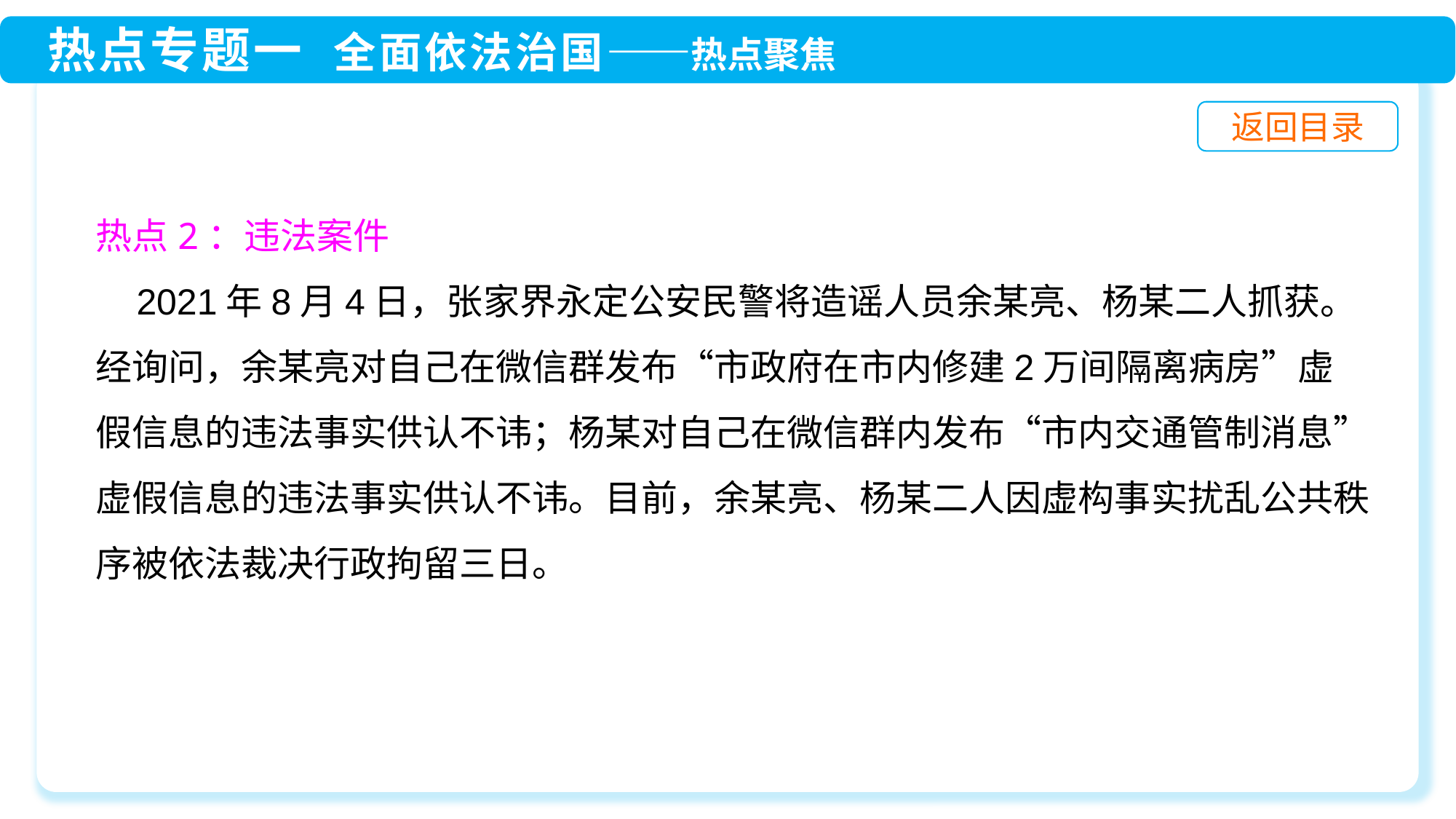

热点2：违法案件
    2021年8月4日，张家界永定公安民警将造谣人员余某亮、杨某二人抓获。经询问，余某亮对自己在微信群发布“市政府在市内修建2万间隔离病房”虚假信息的违法事实供认不讳；杨某对自己在微信群内发布“市内交通管制消息”虚假信息的违法事实供认不讳。目前，余某亮、杨某二人因虚构事实扰乱公共秩序被依法裁决行政拘留三日。